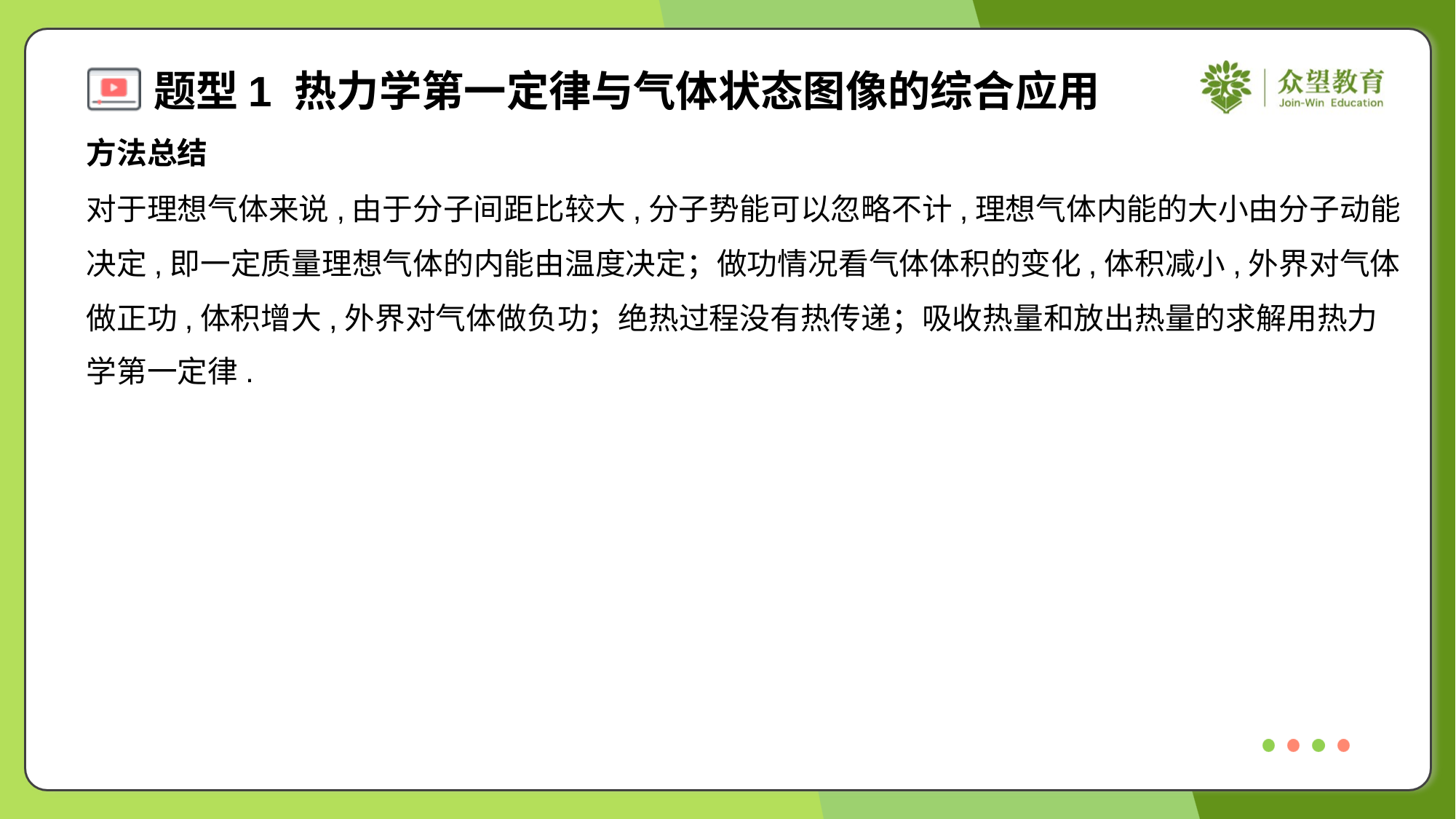

方法总结
对于理想气体来说,由于分子间距比较大,分子势能可以忽略不计,理想气体内能的大小由分子动能
决定,即一定质量理想气体的内能由温度决定；做功情况看气体体积的变化,体积减小,外界对气体
做正功,体积增大,外界对气体做负功；绝热过程没有热传递；吸收热量和放出热量的求解用热力
学第一定律.